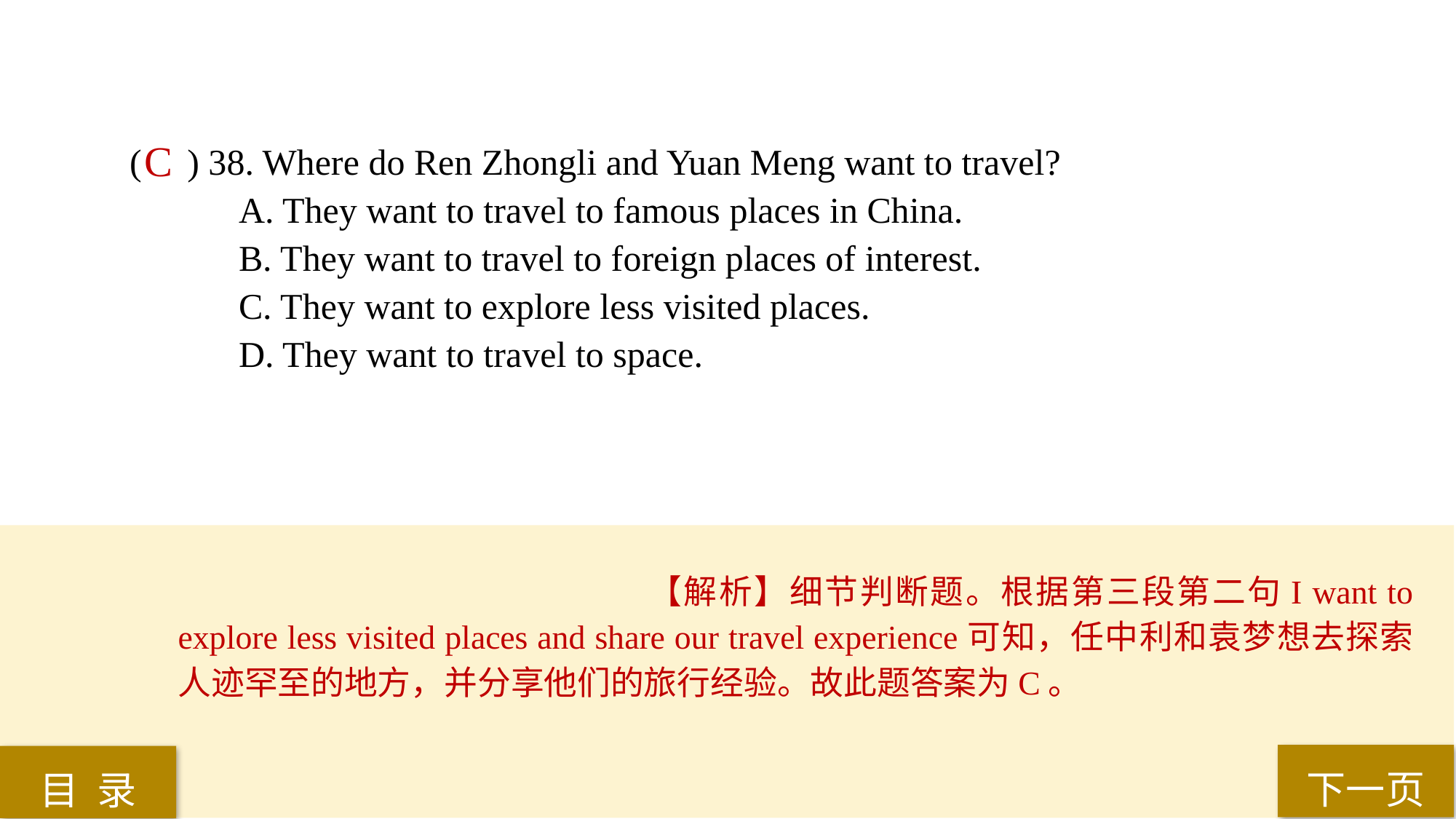

C
(     ) 38. Where do Ren Zhongli and Yuan Meng want to travel?
A. They want to travel to famous places in China.
B. They want to travel to foreign places of interest.
C. They want to explore less visited places.
D. They want to travel to space.
【解析】细节判断题。根据第三段第二句I want to explore less visited places and share our travel experience可知，任中利和袁梦想去探索人迹罕至的地方，并分享他们的旅行经验。故此题答案为C。